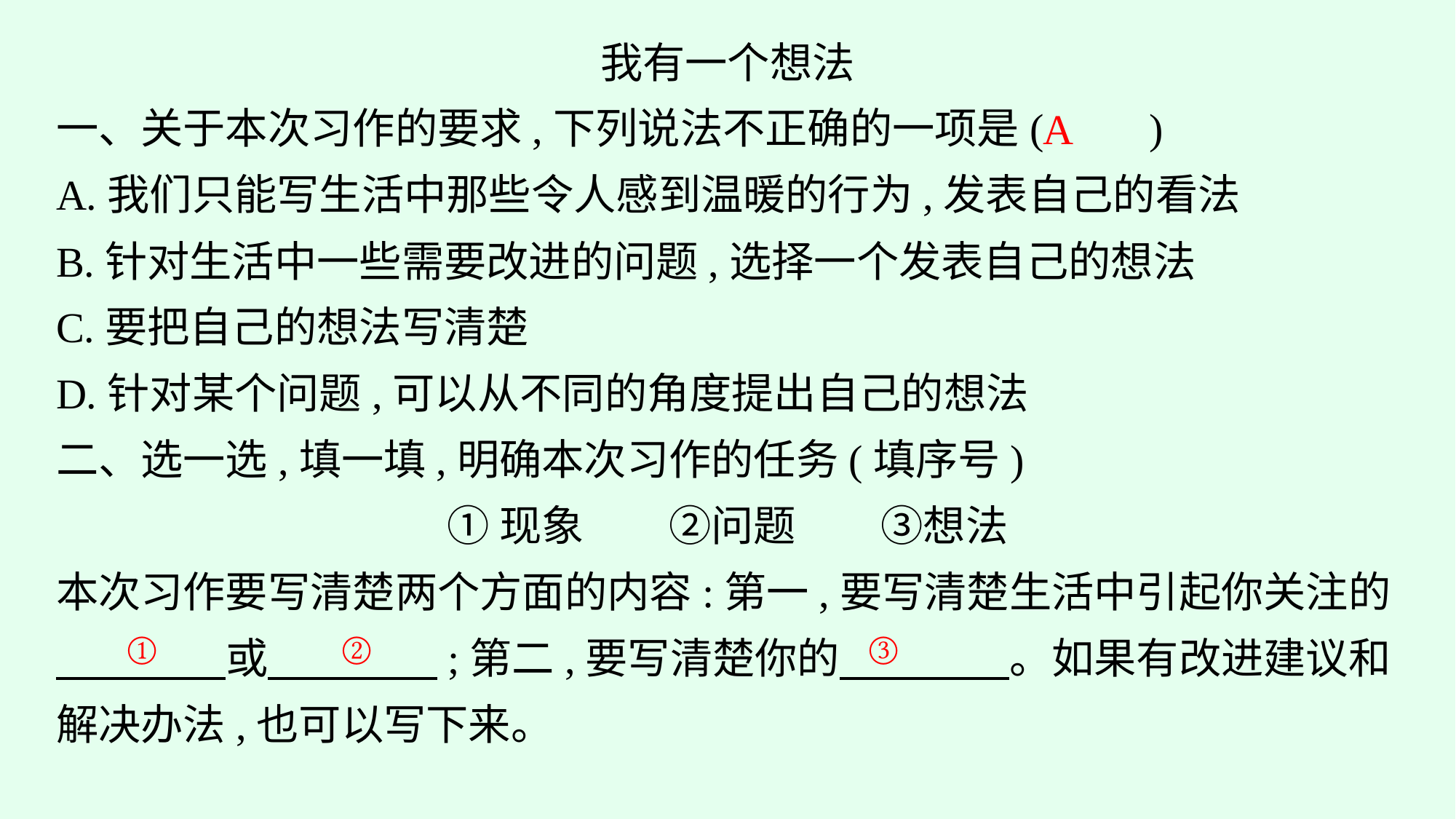

我有一个想法
一、关于本次习作的要求,下列说法不正确的一项是(　　)
A.我们只能写生活中那些令人感到温暖的行为,发表自己的看法
B.针对生活中一些需要改进的问题,选择一个发表自己的想法
C.要把自己的想法写清楚
D.针对某个问题,可以从不同的角度提出自己的想法
二、选一选,填一填,明确本次习作的任务(填序号)
①现象　　②问题　　③想法
本次习作要写清楚两个方面的内容:第一,要写清楚生活中引起你关注的
　　　　或　　　　;第二,要写清楚你的　　　　。如果有改进建议和解决办法,也可以写下来。
A
①
②
③